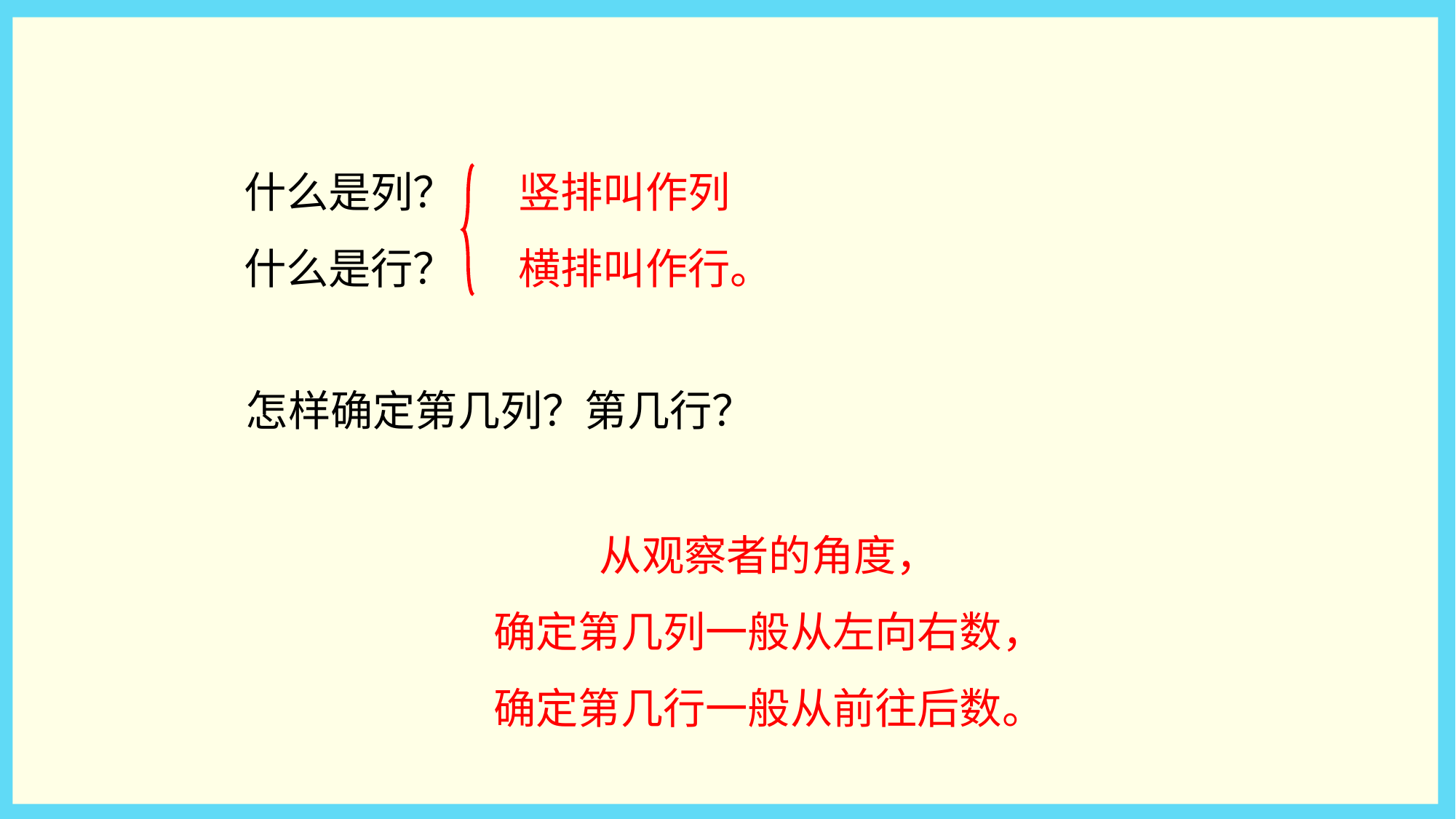

什么是列？
什么是行？
竖排叫作列
横排叫作行。

怎样确定第几列？第几行？

从观察者的角度，
确定第几列一般从左向右数，
确定第几行一般从前往后数。